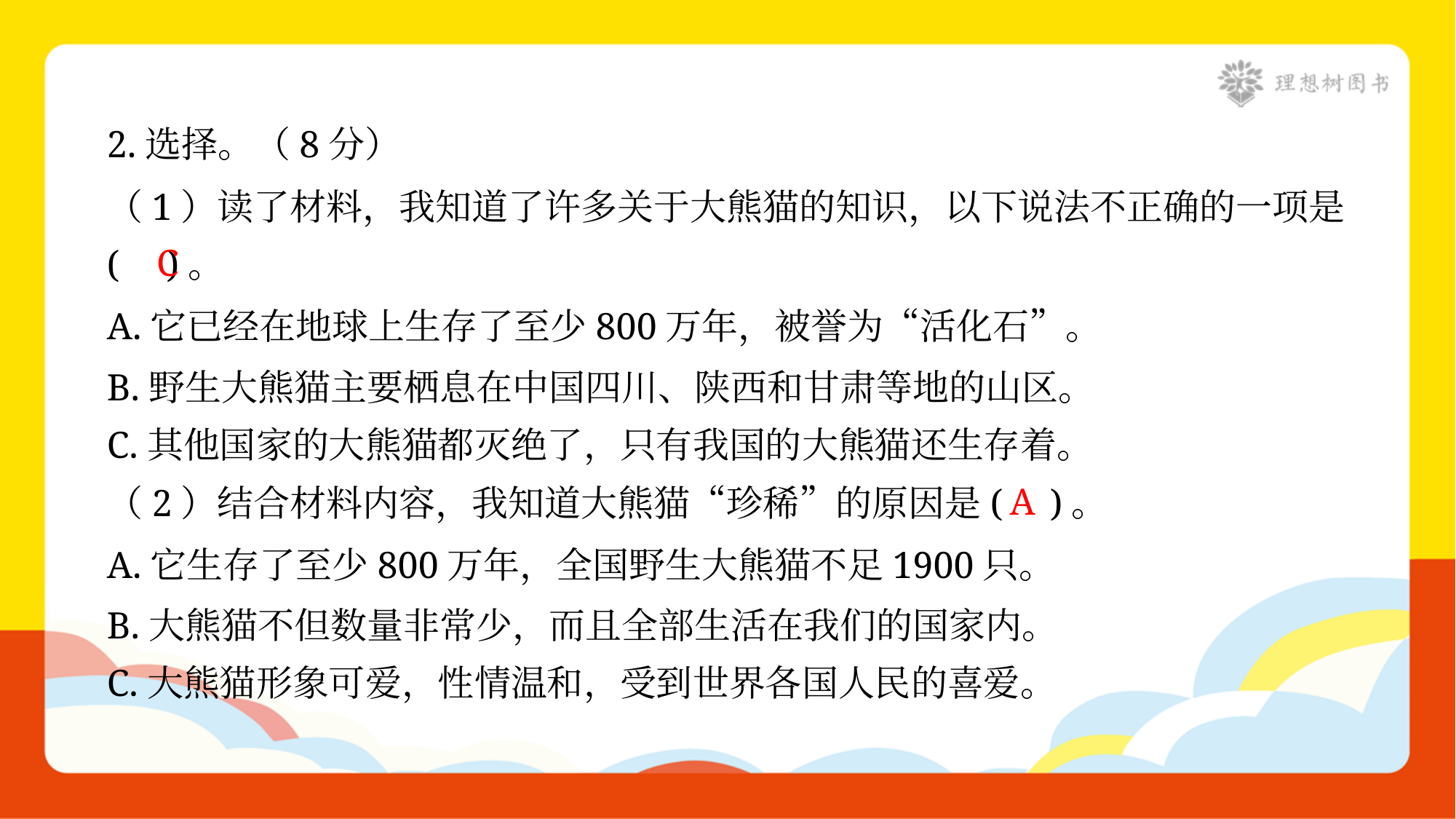

2.选择。（8分）
（1）读了材料，我知道了许多关于大熊猫的知识，以下说法不正确的一项是
(     )。
C
A.它已经在地球上生存了至少800万年，被誉为“活化石”。
B.野生大熊猫主要栖息在中国四川、陕西和甘肃等地的山区。
C.其他国家的大熊猫都灭绝了，只有我国的大熊猫还生存着。
A
（2）结合材料内容，我知道大熊猫“珍稀”的原因是(     )。
A.它生存了至少800万年，全国野生大熊猫不足1900只。
B.大熊猫不但数量非常少，而且全部生活在我们的国家内。
C.大熊猫形象可爱，性情温和，受到世界各国人民的喜爱。